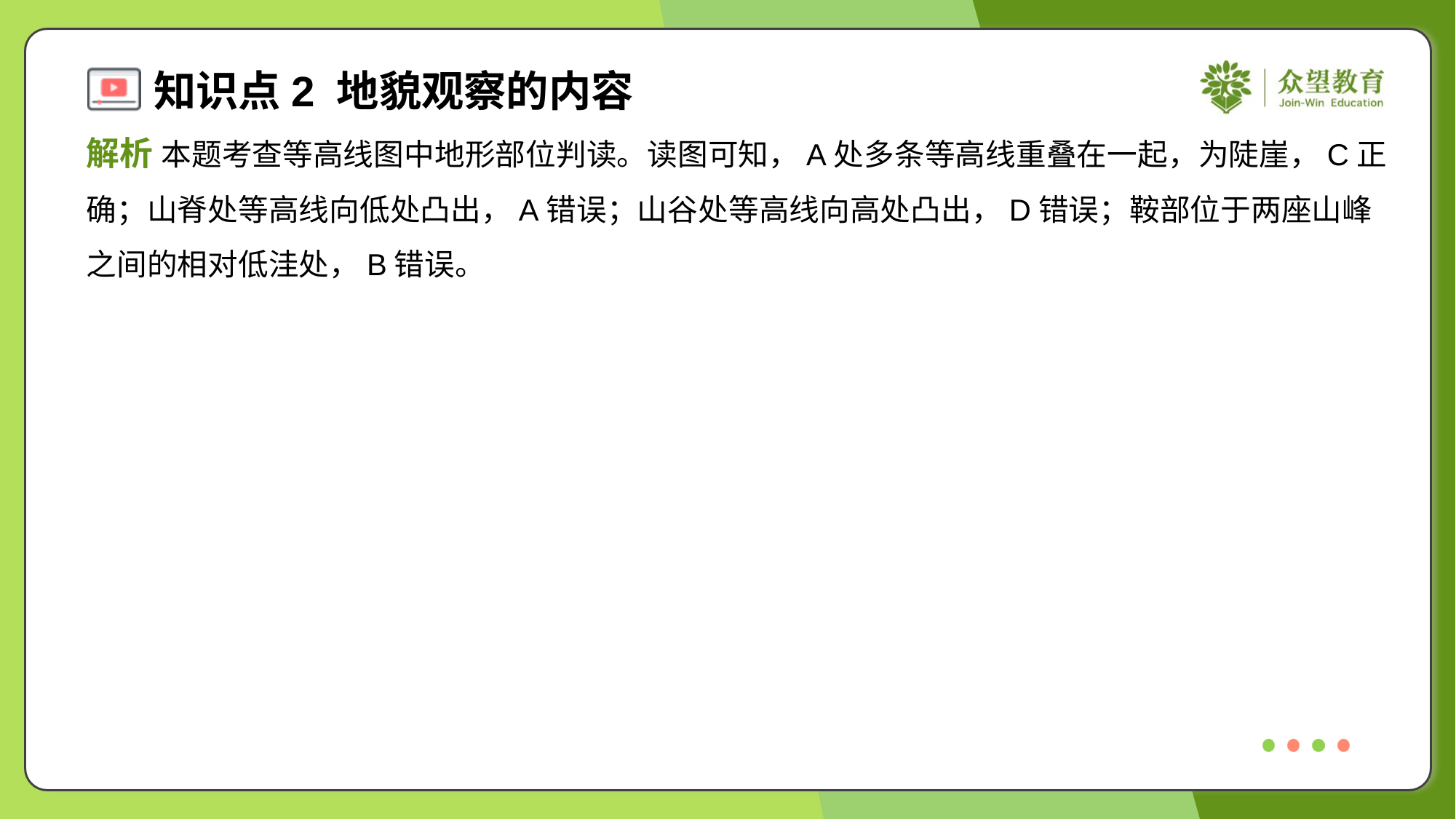

解析 本题考查等高线图中地形部位判读。读图可知，A处多条等高线重叠在一起，为陡崖，C正
确；山脊处等高线向低处凸出，A错误；山谷处等高线向高处凸出，D错误；鞍部位于两座山峰
之间的相对低洼处，B错误。